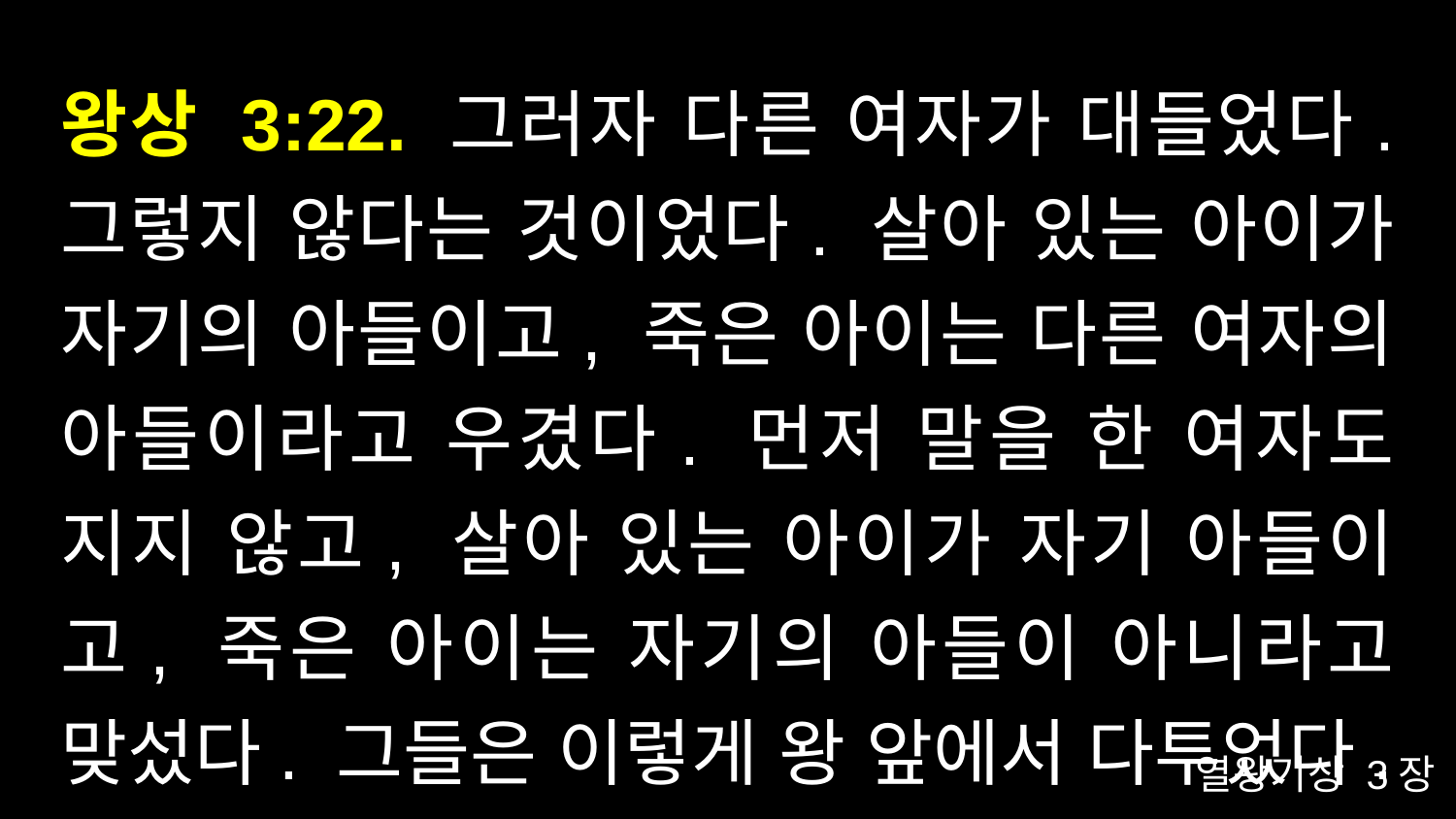

# 왕상 3:22. 그러자 다른 여자가 대들었다. 그렇지 않다는 것이었다. 살아 있는 아이가 자기의 아들이고, 죽은 아이는 다른 여자의 아들이라고 우겼다. 먼저 말을 한 여자도 지지 않고, 살아 있는 아이가 자기 아들이고, 죽은 아이는 자기의 아들이 아니라고 맞섰다. 그들은 이렇게 왕 앞에서 다투었다.
열왕기상 3장